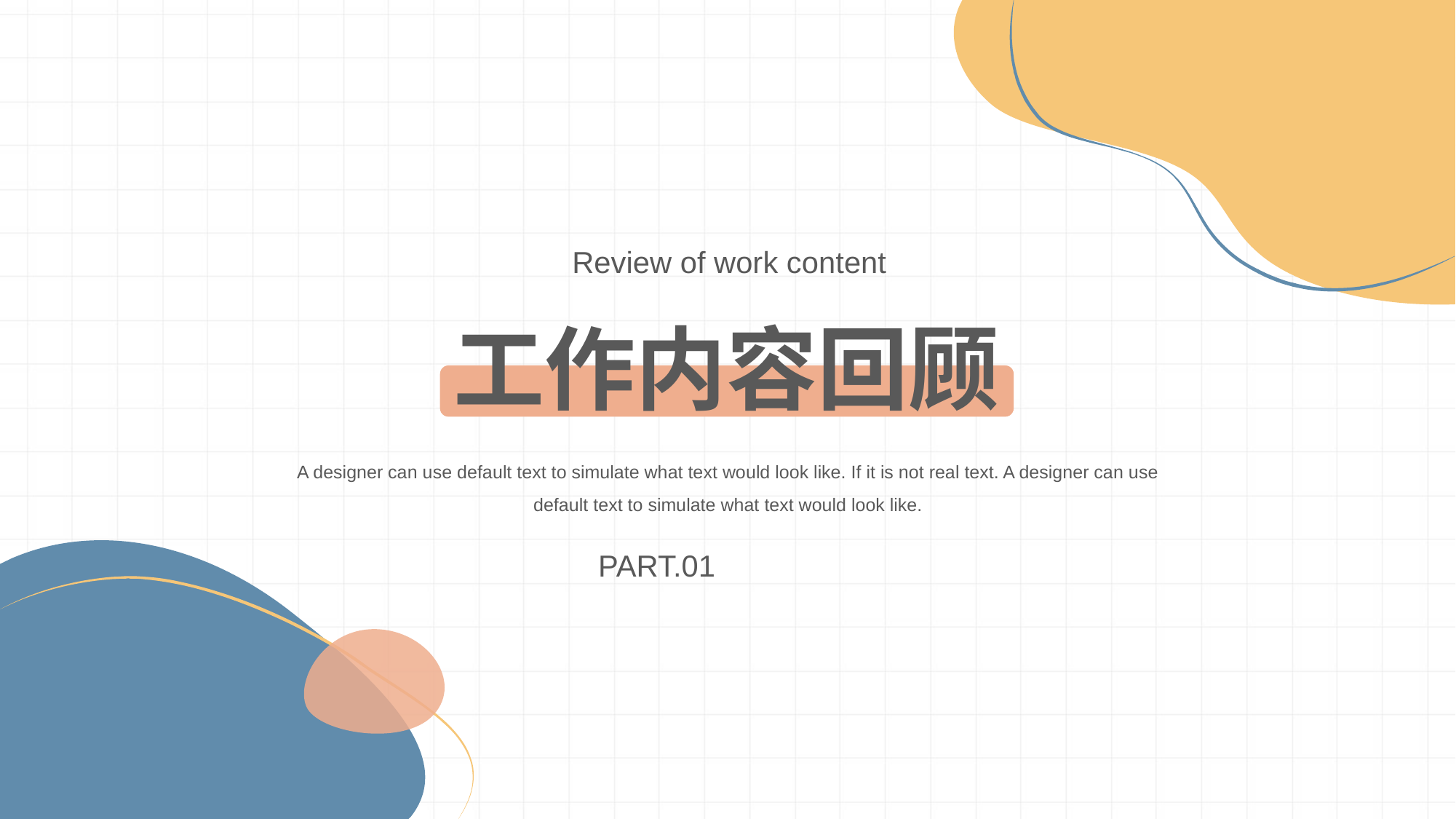

Review of work content
工作内容回顾

A designer can use default text to simulate what text would look like. If it is not real text. A designer can use default text to simulate what text would look like.

PART.01